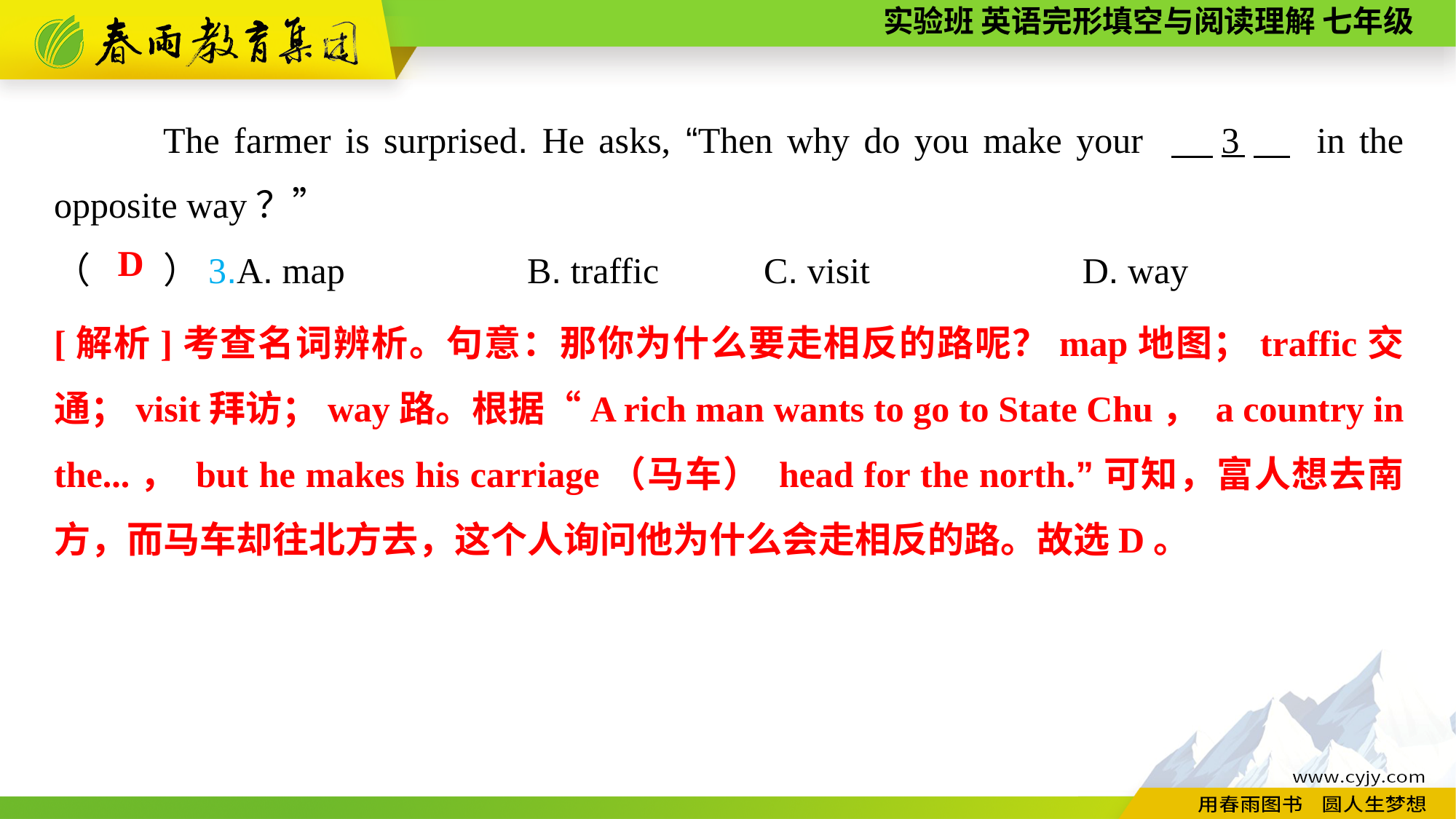

The farmer is surprised. He asks, “Then why do you make your 　3　 in the opposite way？”
（　　）3.A. map                    B. traffic	      C. visit	                 D. way
D
[解析]考查名词辨析。句意：那你为什么要走相反的路呢？map地图；traffic交通；visit拜访；way路。根据“A rich man wants to go to State Chu， a country in the...， but he makes his carriage（马车） head for the north.”可知，富人想去南方，而马车却往北方去，这个人询问他为什么会走相反的路。故选D。